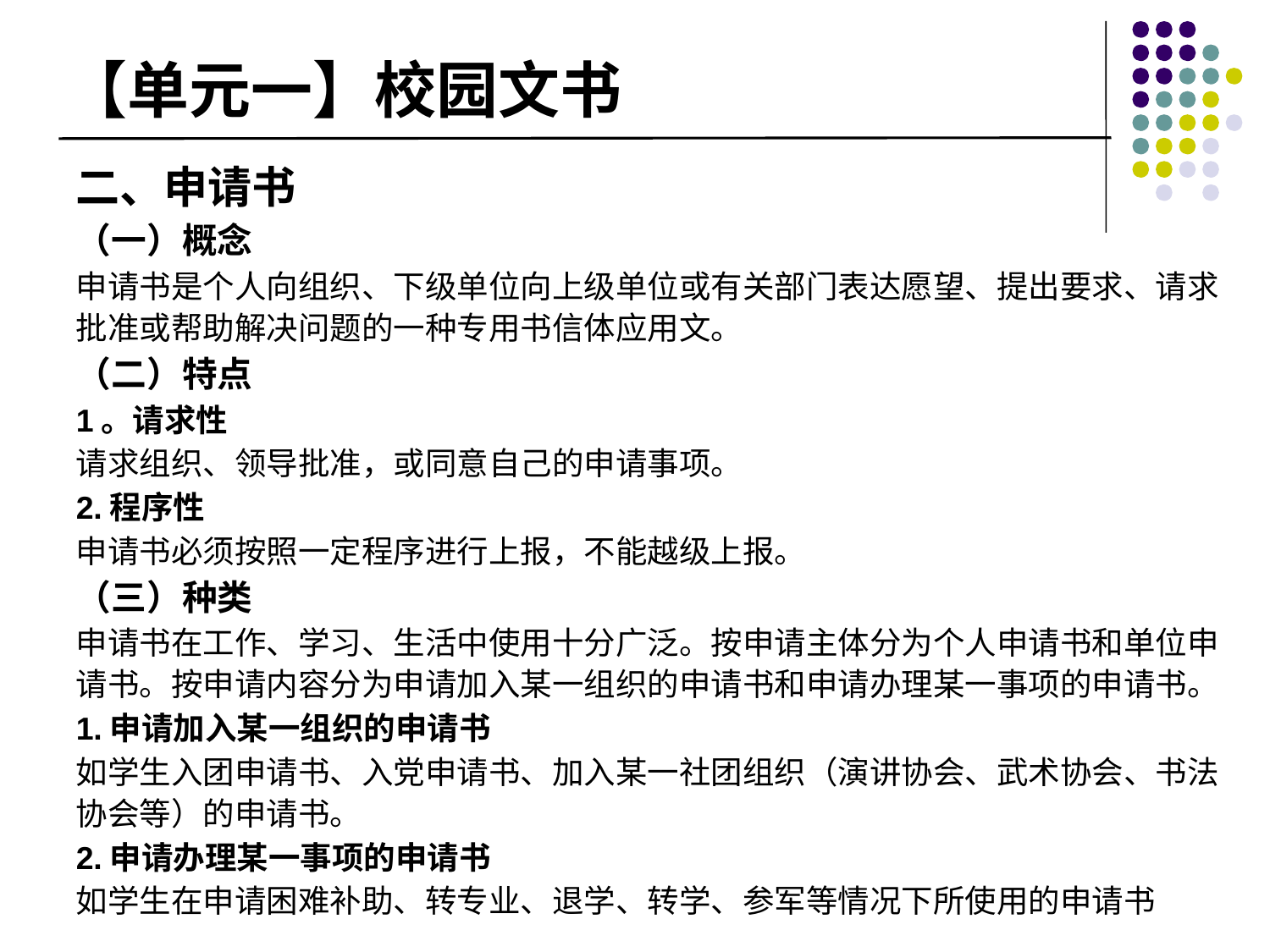

# 【单元一】校园文书
二、申请书
（一）概念
申请书是个人向组织、下级单位向上级单位或有关部门表达愿望、提出要求、请求批准或帮助解决问题的一种专用书信体应用文。
（二）特点
1。请求性
请求组织、领导批准，或同意自己的申请事项。
2.程序性
申请书必须按照一定程序进行上报，不能越级上报。
（三）种类
申请书在工作、学习、生活中使用十分广泛。按申请主体分为个人申请书和单位申请书。按申请内容分为申请加入某一组织的申请书和申请办理某一事项的申请书。
1.申请加入某一组织的申请书
如学生入团申请书、入党申请书、加入某一社团组织（演讲协会、武术协会、书法协会等）的申请书。
2.申请办理某一事项的申请书
如学生在申请困难补助、转专业、退学、转学、参军等情况下所使用的申请书